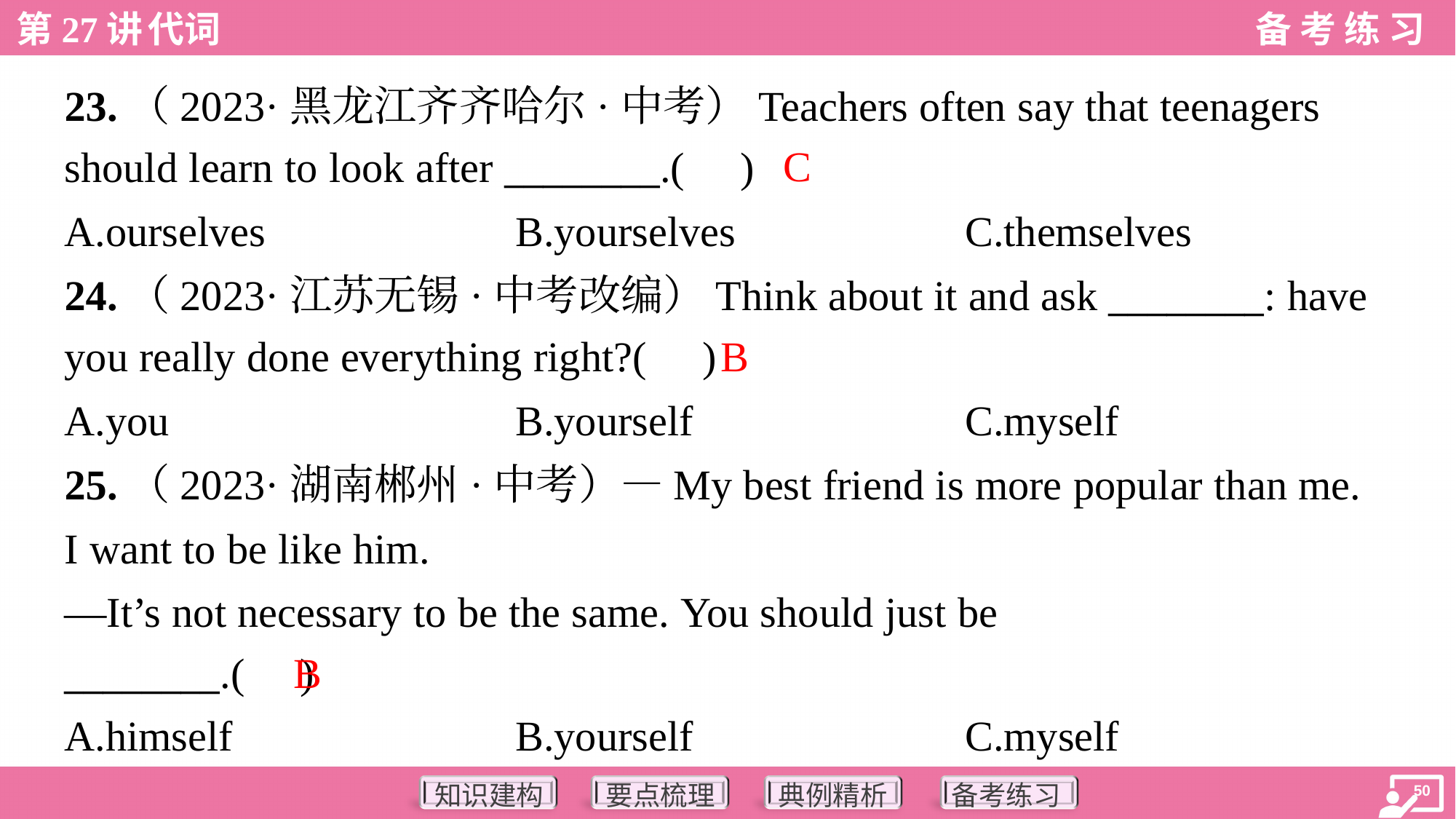

23.（2023·黑龙江齐齐哈尔·中考）Teachers often say that teenagers
should learn to look after ________.(     )
C
A.ourselves	B.yourselves	C.themselves
24.（2023·江苏无锡·中考改编）Think about it and ask ________: have
you really done everything right?(     )
B
A.you	B.yourself	C.myself
25.（2023·湖南郴州·中考）—My best friend is more popular than me.
I want to be like him.
—It’s not necessary to be the same. You should just be
________.(     )
B
A.himself	B.yourself	C.myself